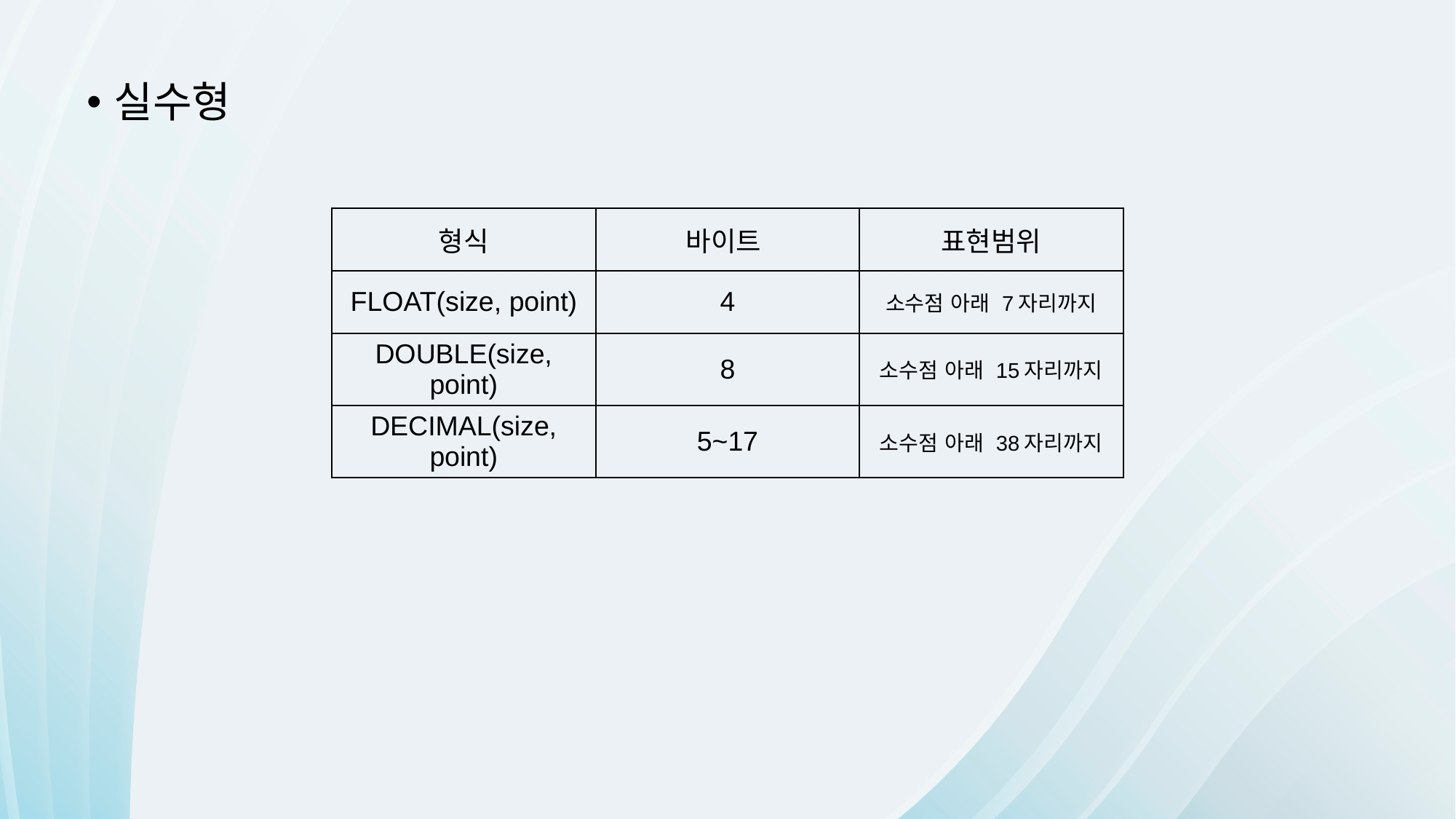

실수형
| 형식 | 바이트 | 표현범위 |
| --- | --- | --- |
| FLOAT(size, point) | 4 | 소수점 아래 7자리까지 |
| DOUBLE(size, point) | 8 | 소수점 아래 15자리까지 |
| DECIMAL(size, point) | 5~17 | 소수점 아래 38자리까지 |